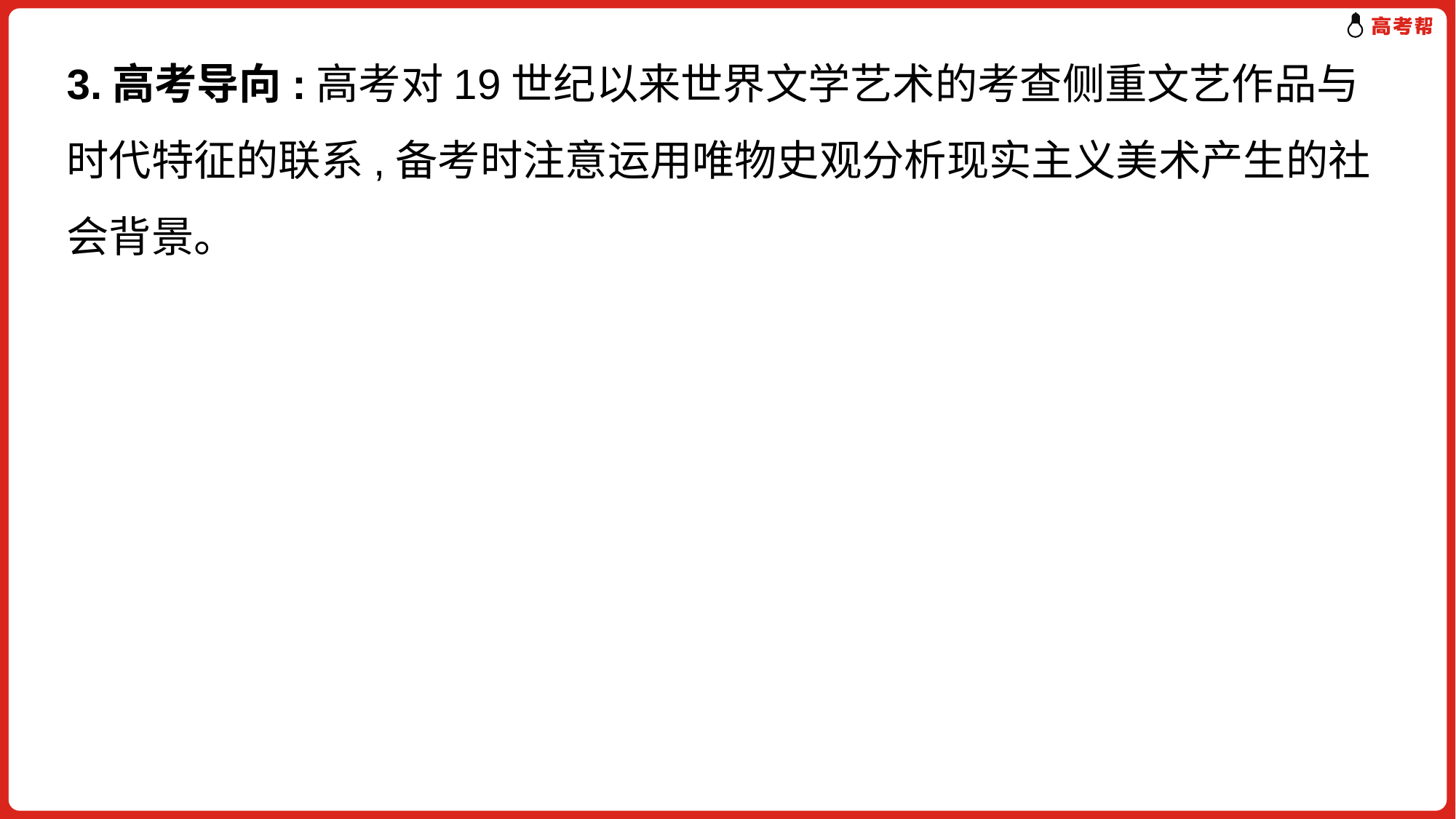

3.高考导向:高考对19世纪以来世界文学艺术的考查侧重文艺作品与时代特征的联系,备考时注意运用唯物史观分析现实主义美术产生的社会背景。